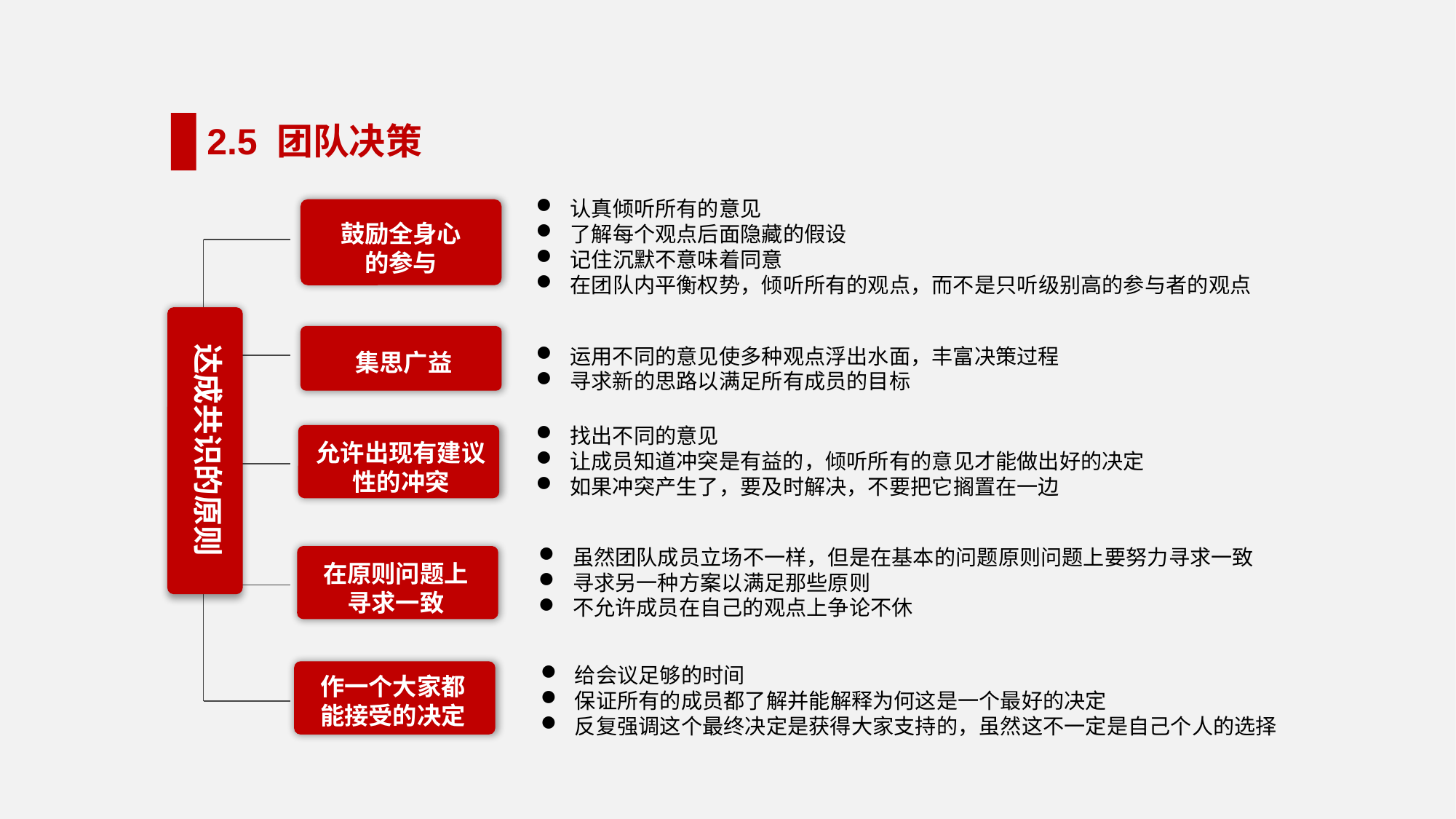

2.5 团队决策
认真倾听所有的意见
了解每个观点后面隐藏的假设
记住沉默不意味着同意
在团队内平衡权势，倾听所有的观点，而不是只听级别高的参与者的观点

鼓励全身心的参与

达成共识的原则

集思广益
运用不同的意见使多种观点浮出水面，丰富决策过程
寻求新的思路以满足所有成员的目标
找出不同的意见
让成员知道冲突是有益的，倾听所有的意见才能做出好的决定
如果冲突产生了，要及时解决，不要把它搁置在一边

允许出现有建议性的冲突
虽然团队成员立场不一样，但是在基本的问题原则问题上要努力寻求一致
寻求另一种方案以满足那些原则
不允许成员在自己的观点上争论不休

在原则问题上寻求一致
给会议足够的时间
保证所有的成员都了解并能解释为何这是一个最好的决定
反复强调这个最终决定是获得大家支持的，虽然这不一定是自己个人的选择

作一个大家都能接受的决定